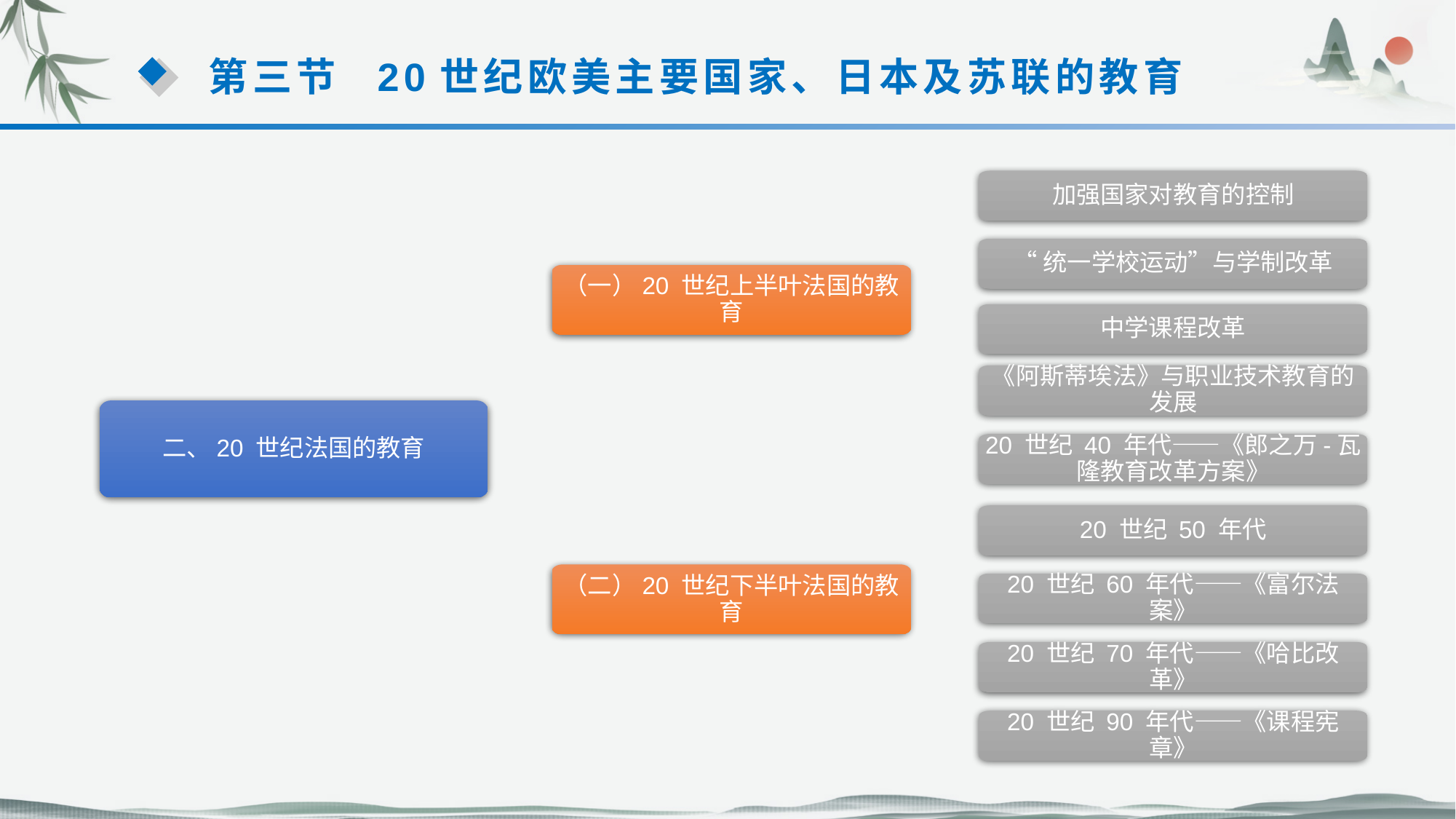

第三节  20世纪欧美主要国家、日本及苏联的教育

加强国家对教育的控制
“统一学校运动”与学制改革
（一）20 世纪上半叶法国的教育
中学课程改革
《阿斯蒂埃法》与职业技术教育的发展
二、20 世纪法国的教育
20 世纪 40 年代——《郎之万-瓦隆教育改革方案》
20 世纪 50 年代
（二）20 世纪下半叶法国的教育
20 世纪 60 年代——《富尔法案》
20 世纪 70 年代——《哈比改革》
20 世纪 90 年代——《课程宪章》